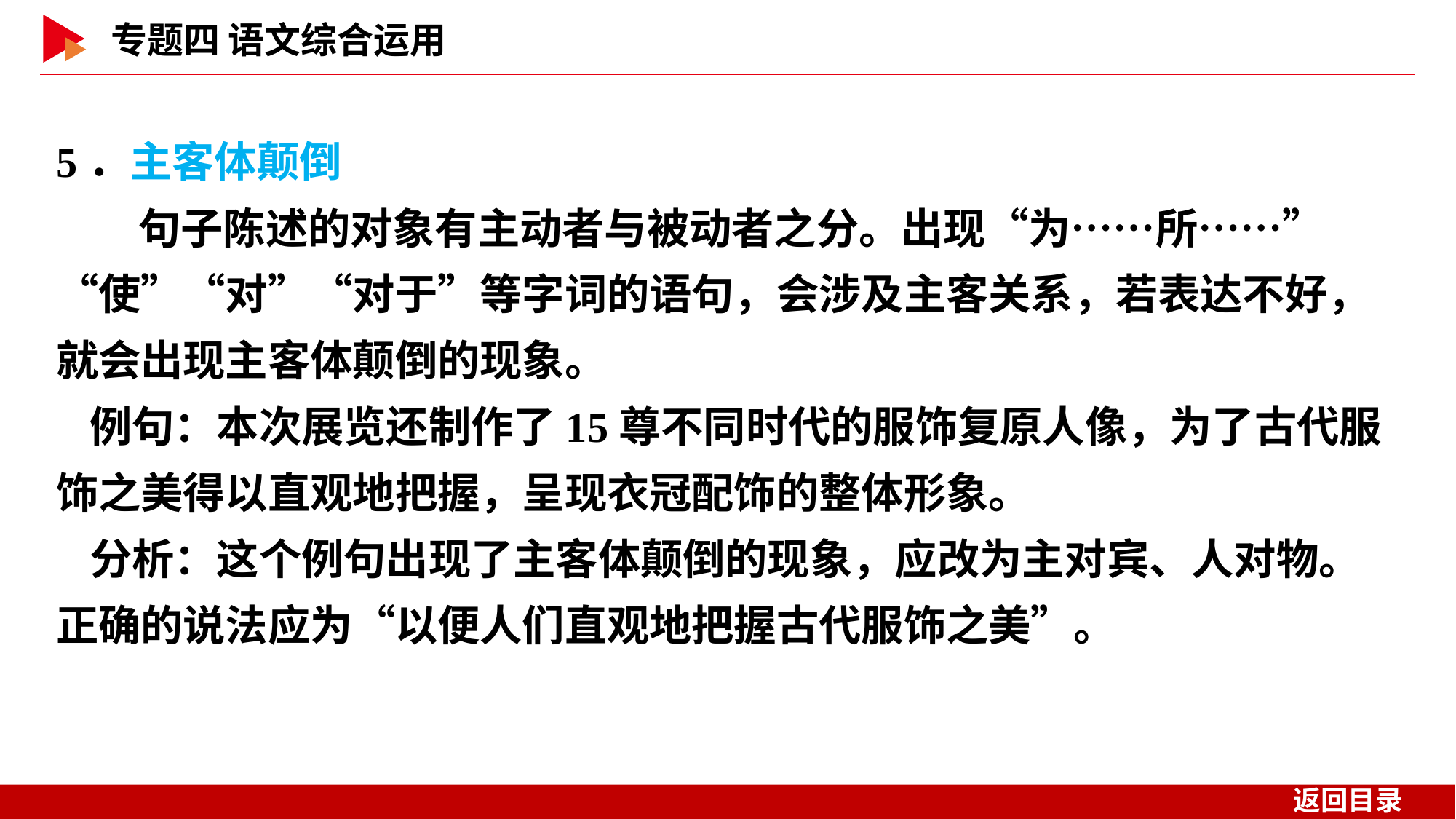

5．主客体颠倒
    句子陈述的对象有主动者与被动者之分。出现“为……所……”“使”“对”“对于”等字词的语句，会涉及主客关系，若表达不好，就会出现主客体颠倒的现象。
例句：本次展览还制作了15尊不同时代的服饰复原人像，为了古代服饰之美得以直观地把握，呈现衣冠配饰的整体形象。
分析：这个例句出现了主客体颠倒的现象，应改为主对宾、人对物。正确的说法应为“以便人们直观地把握古代服饰之美”。